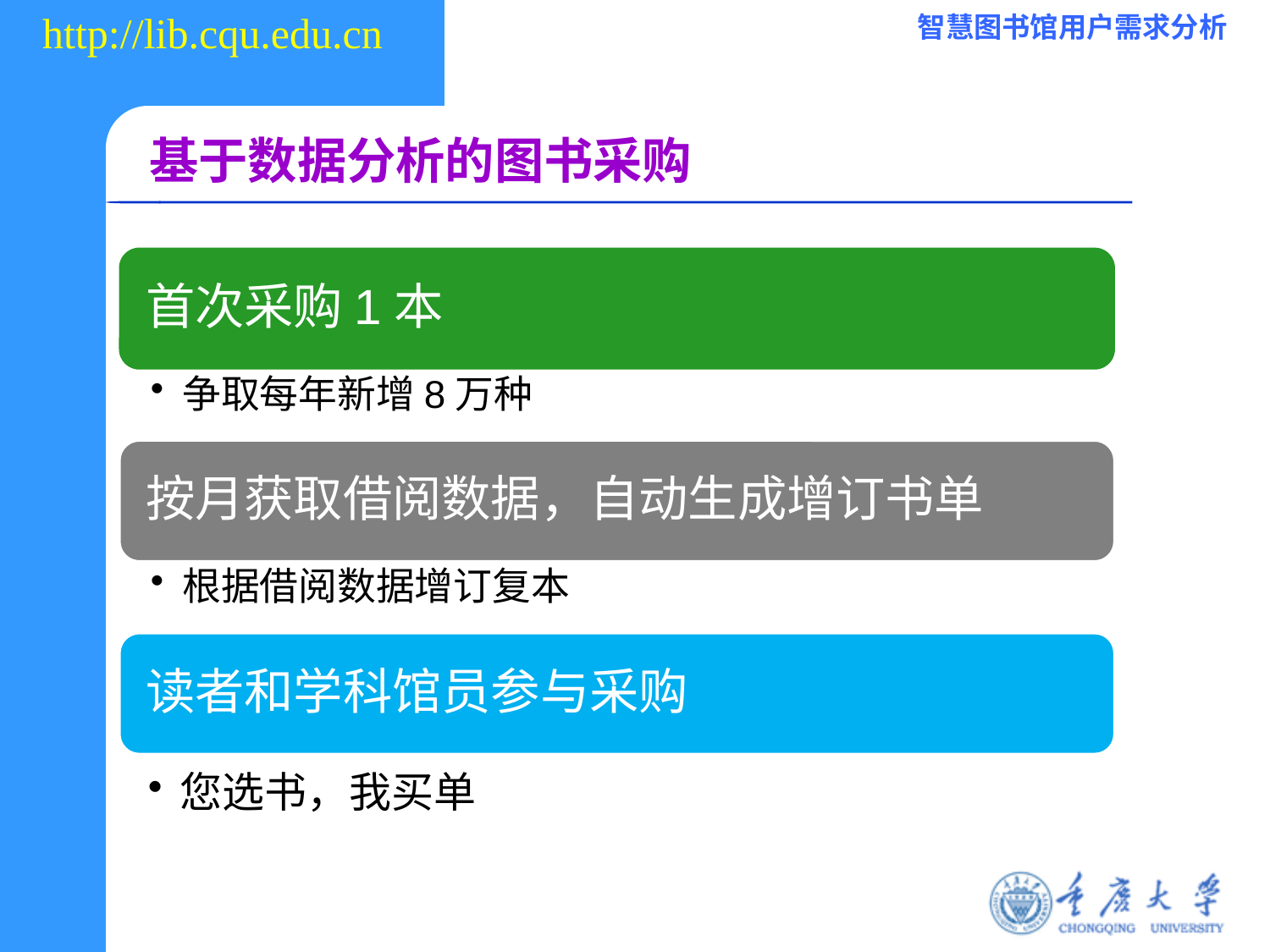

# 基于数据分析的图书采购
首次采购1本
争取每年新增8万种
按月获取借阅数据，自动生成增订书单
根据借阅数据增订复本
读者和学科馆员参与采购

您选书，我买单